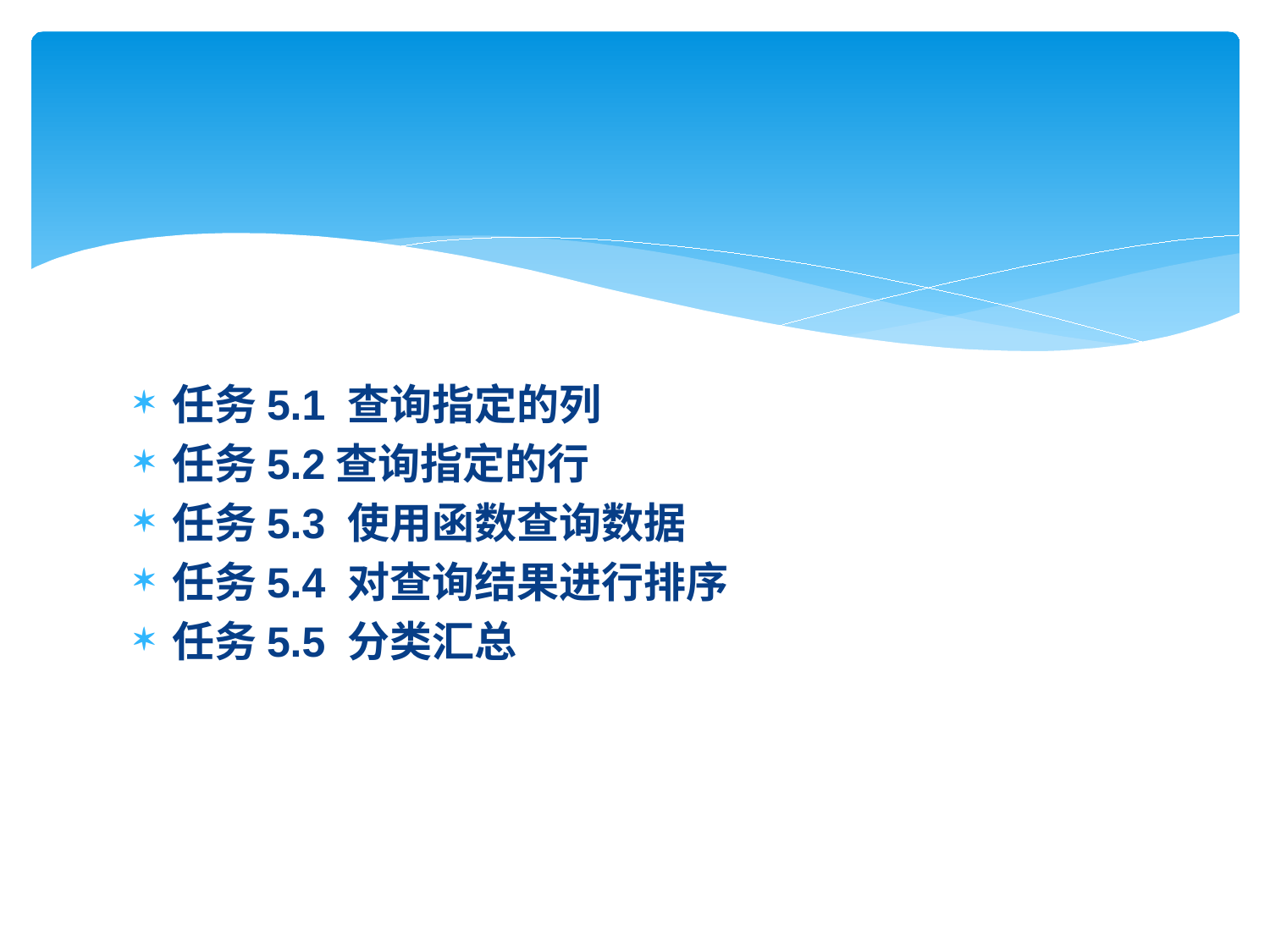

任务5.1 查询指定的列
任务5.2查询指定的行
任务5.3 使用函数查询数据
任务5.4 对查询结果进行排序
任务5.5 分类汇总